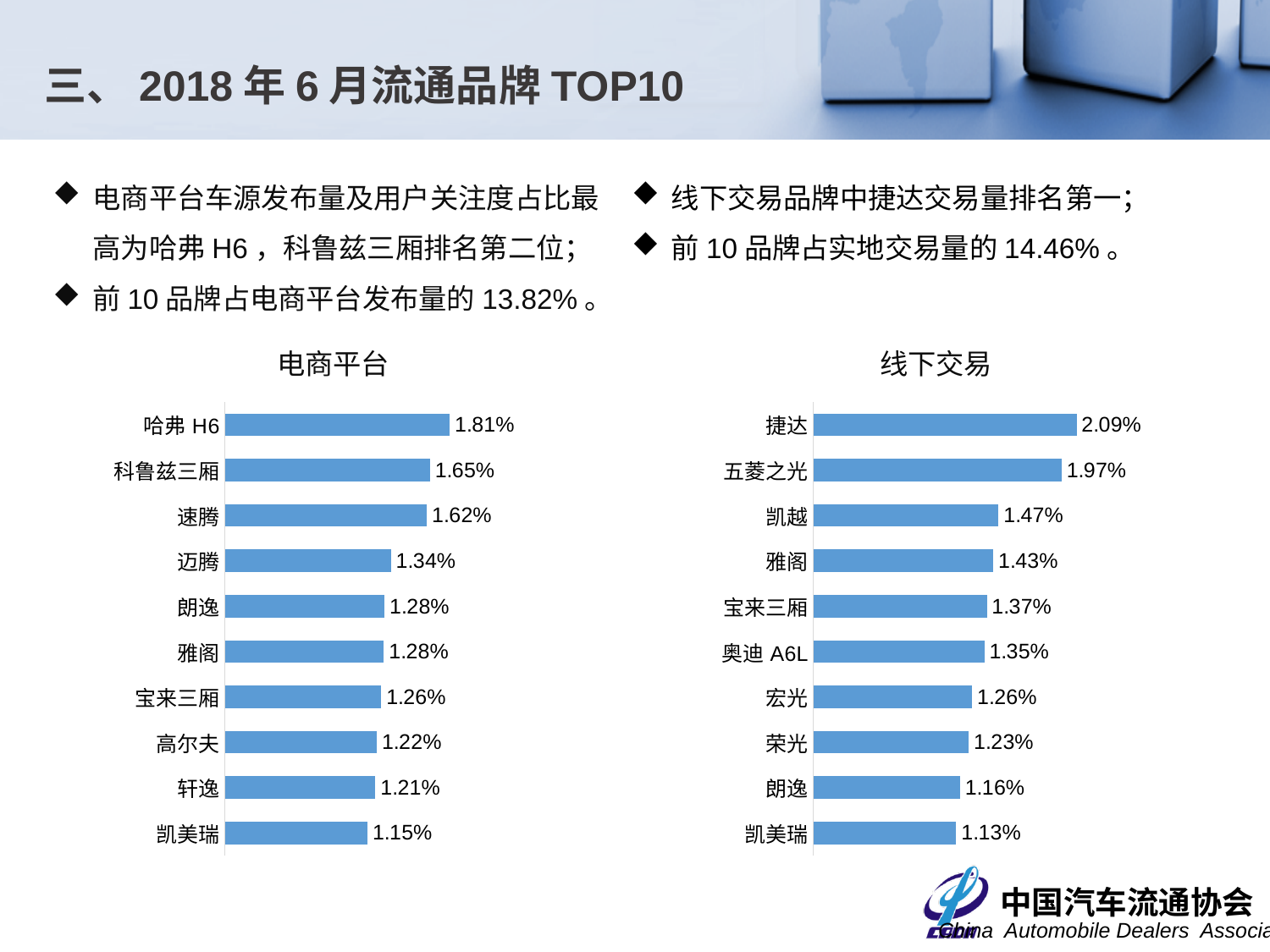

三、2018年6月流通品牌TOP10
电商平台车源发布量及用户关注度占比最高为哈弗H6，科鲁兹三厢排名第二位；
前10品牌占电商平台发布量的13.82%。
线下交易品牌中捷达交易量排名第一；
前10品牌占实地交易量的14.46%。
电商平台
线下交易

### Chart

| Category | 占比 |
|---|---|
| 哈弗H6 | 0.018080287801505147 |
| 科鲁兹三厢 | 0.01647944203385075 |
| 速腾 | 0.016248960327083603 |
| 迈腾 | 0.013352907576835582 |
| 朗逸 | 0.012844344680382001 |
| 雅阁 | 0.01278922948963334 |
| 宝来三厢 | 0.01256876872663868 |
| 高尔夫 | 0.012220540930544838 |
| 轩逸 | 0.012100289605275032 |
| 凯美瑞 | 0.011468970147608509 |

### Chart

| Category | 占比 |
|---|---|
| 捷达 | 0.02086350435624395 |
| 五菱之光 | 0.019670861568247832 |
| 凯越 | 0.014675701839303001 |
| 雅阁 | 0.014265246853823802 |
| 宝来三厢 | 0.013746369796708627 |
| 奥迪A6L | 0.013545014520813171 |
| 宏光 | 0.012584704743465649 |
| 荣光 | 0.012321393998063895 |
| 朗逸 | 0.011624394966118109 |
| 凯美瑞 | 0.011322362052274923 |